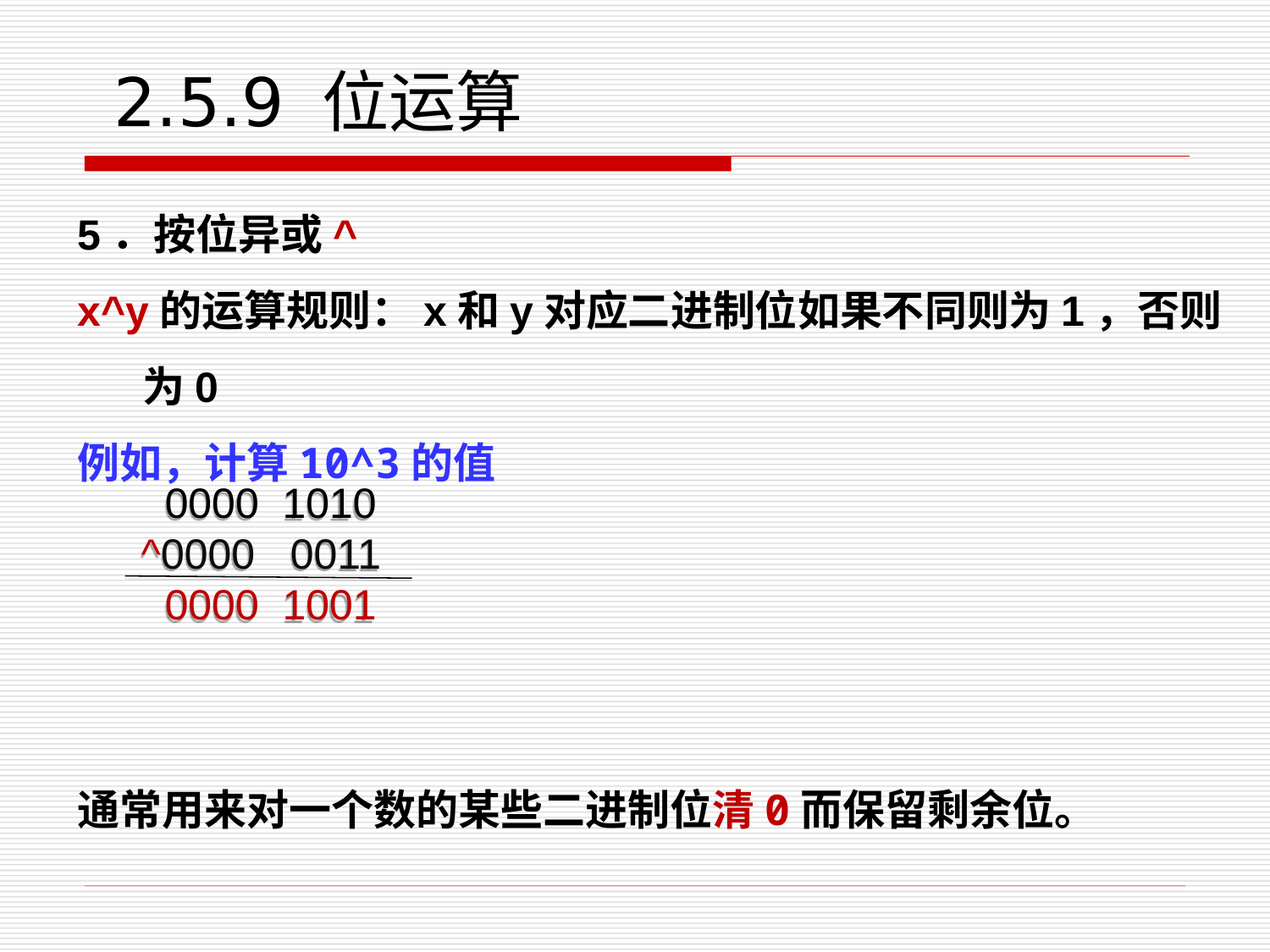

# 2.5.9 位运算
5．按位异或^
x^y的运算规则：x和y对应二进制位如果不同则为1，否则为0
例如，计算10^3的值

通常用来对一个数的某些二进制位清0而保留剩余位。
    0000  1010
  ^0000   0011
    0000  1001